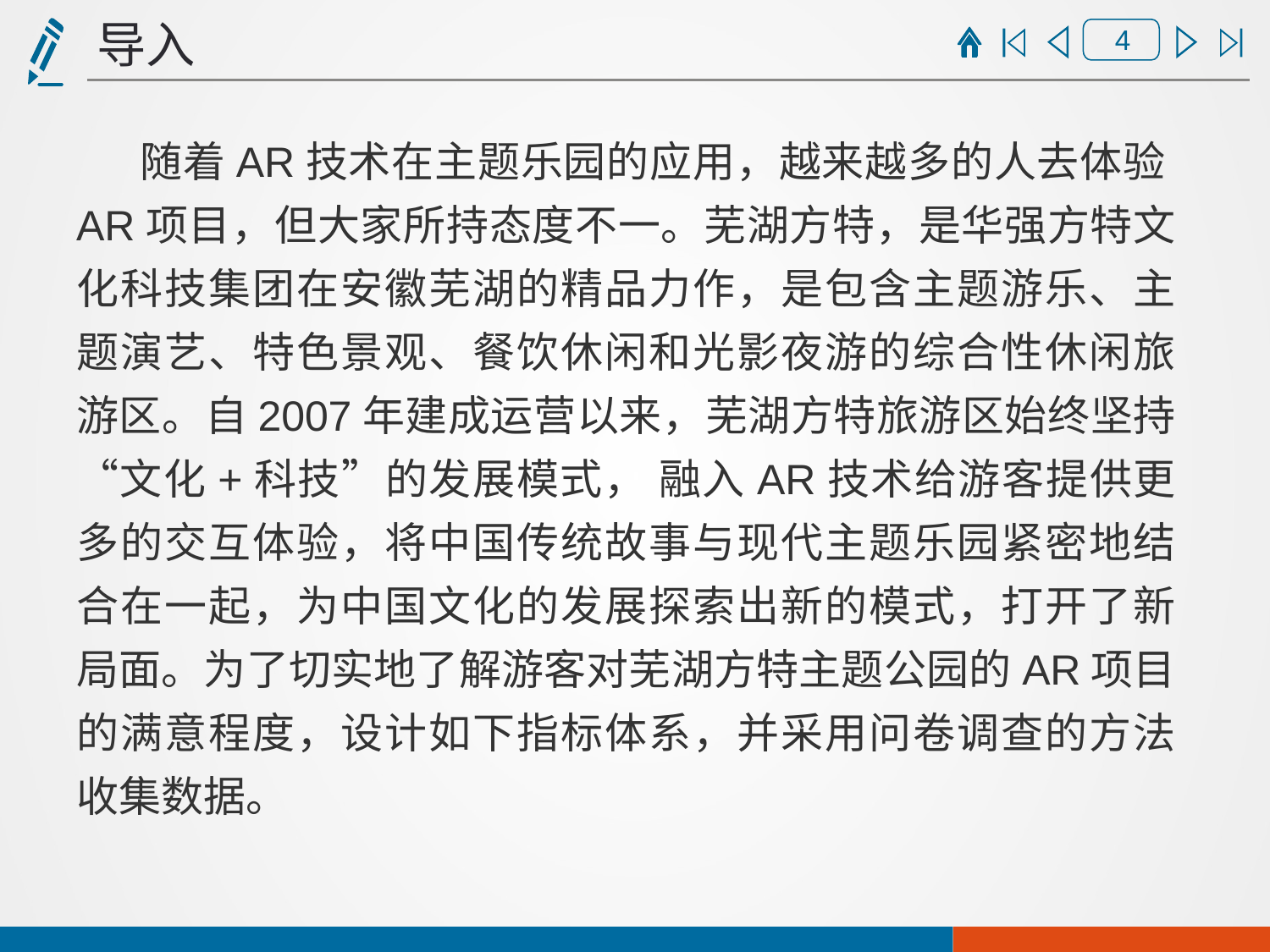

导入

随着AR技术在主题乐园的应用，越来越多的人去体验AR项目，但大家所持态度不一。芜湖方特，是华强方特文化科技集团在安徽芜湖的精品力作，是包含主题游乐、主题演艺、特色景观、餐饮休闲和光影夜游的综合性休闲旅游区。自2007年建成运营以来，芜湖方特旅游区始终坚持“文化+科技”的发展模式， 融入AR技术给游客提供更多的交互体验，将中国传统故事与现代主题乐园紧密地结合在一起，为中国文化的发展探索出新的模式，打开了新局面。为了切实地了解游客对芜湖方特主题公园的AR项目的满意程度，设计如下指标体系，并采用问卷调查的方法收集数据。